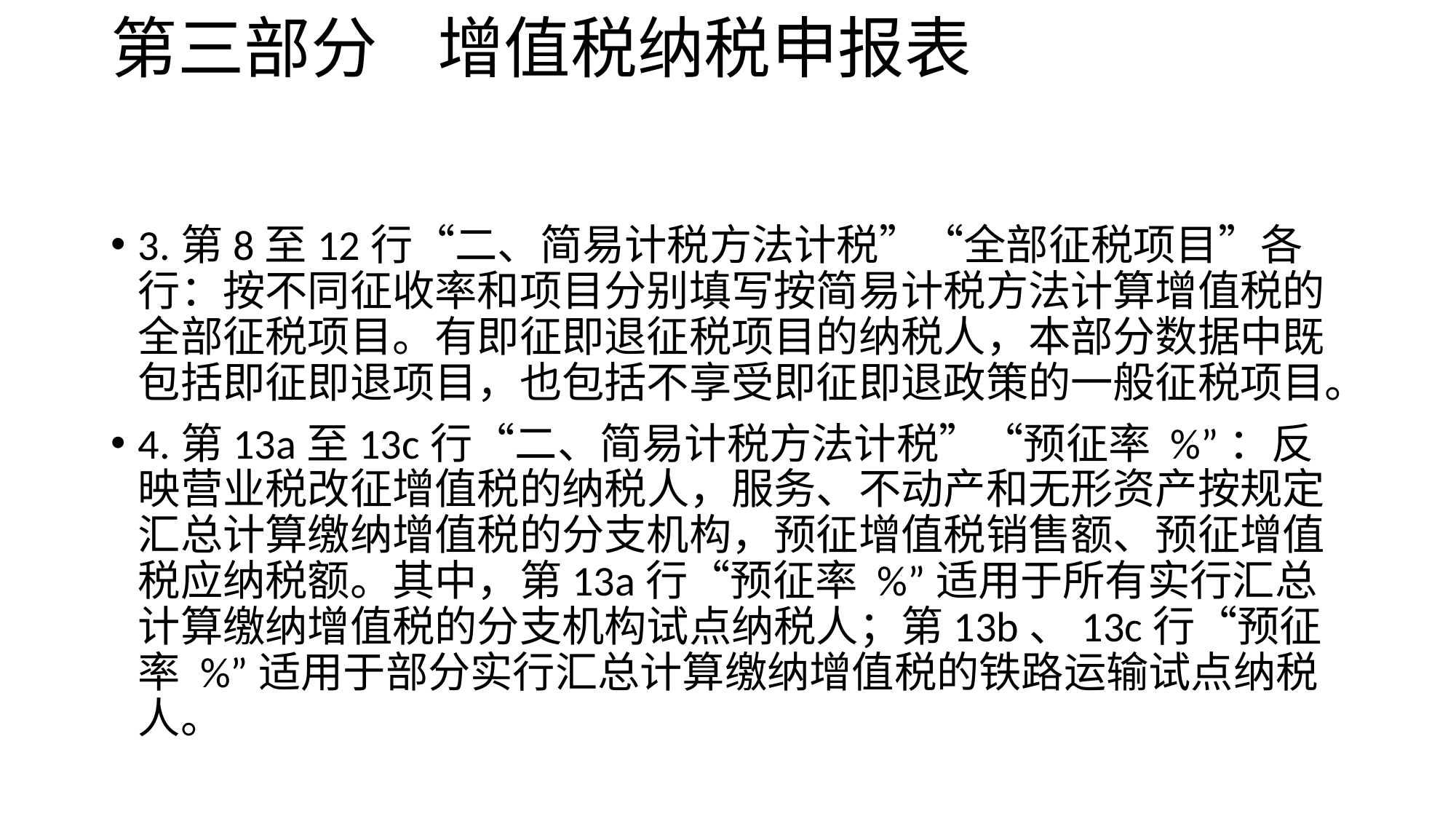

# 第三部分    增值税纳税申报表

3.第8至12行“二、简易计税方法计税”“全部征税项目”各行：按不同征收率和项目分别填写按简易计税方法计算增值税的全部征税项目。有即征即退征税项目的纳税人，本部分数据中既包括即征即退项目，也包括不享受即征即退政策的一般征税项目。
4.第13a至13c行“二、简易计税方法计税”“预征率 %”：反映营业税改征增值税的纳税人，服务、不动产和无形资产按规定汇总计算缴纳增值税的分支机构，预征增值税销售额、预征增值税应纳税额。其中，第13a行“预征率 %”适用于所有实行汇总计算缴纳增值税的分支机构试点纳税人；第13b、13c行“预征率 %”适用于部分实行汇总计算缴纳增值税的铁路运输试点纳税人。